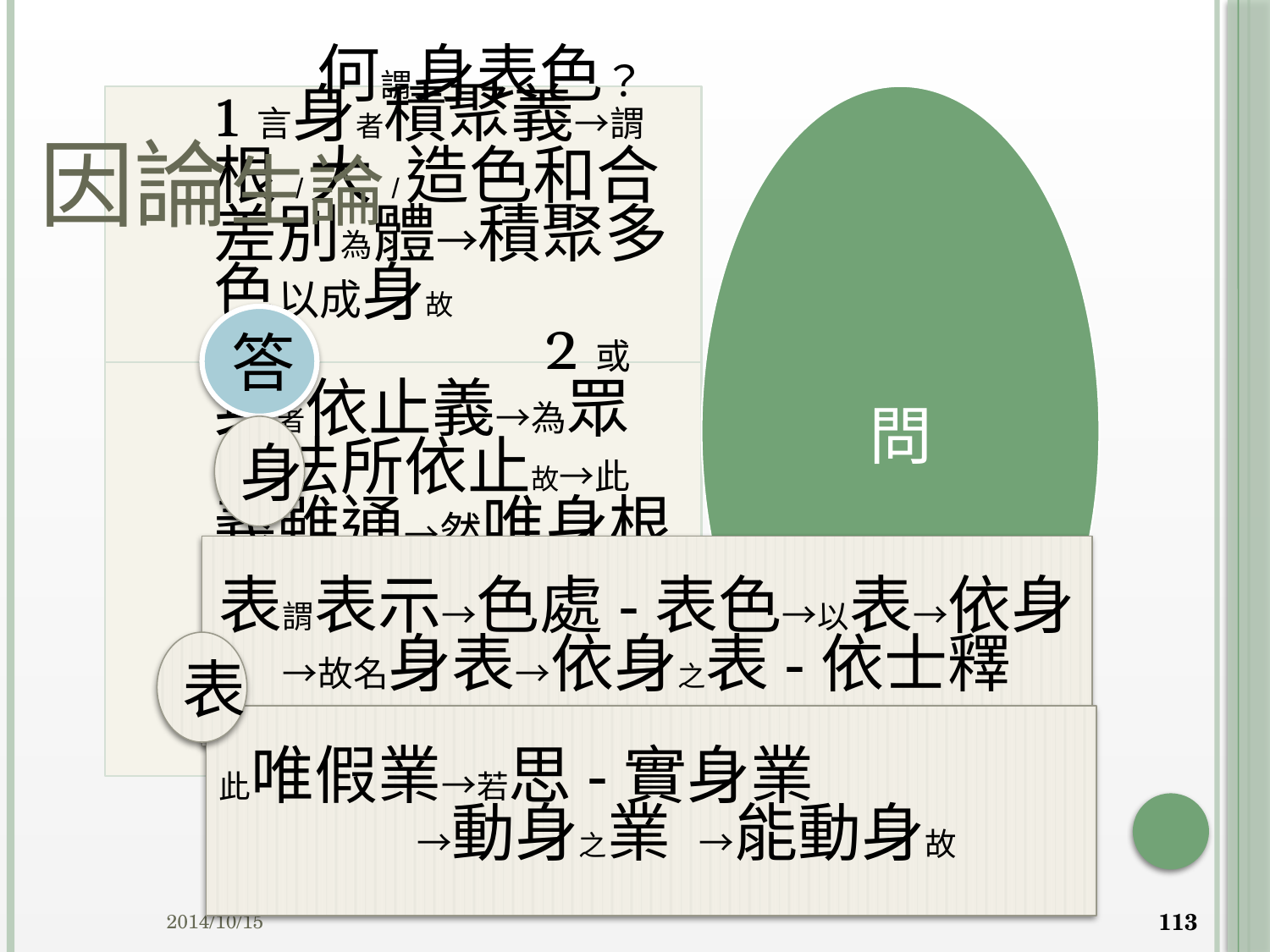

# 因論生論
問
      何謂身表色？
答
身
表謂表示→色處-表色→以表→依身→故名身表→依身之表-依士釋
表
此唯假業→若思-實身業                         →動身之業  →能動身故
2014/10/15
113